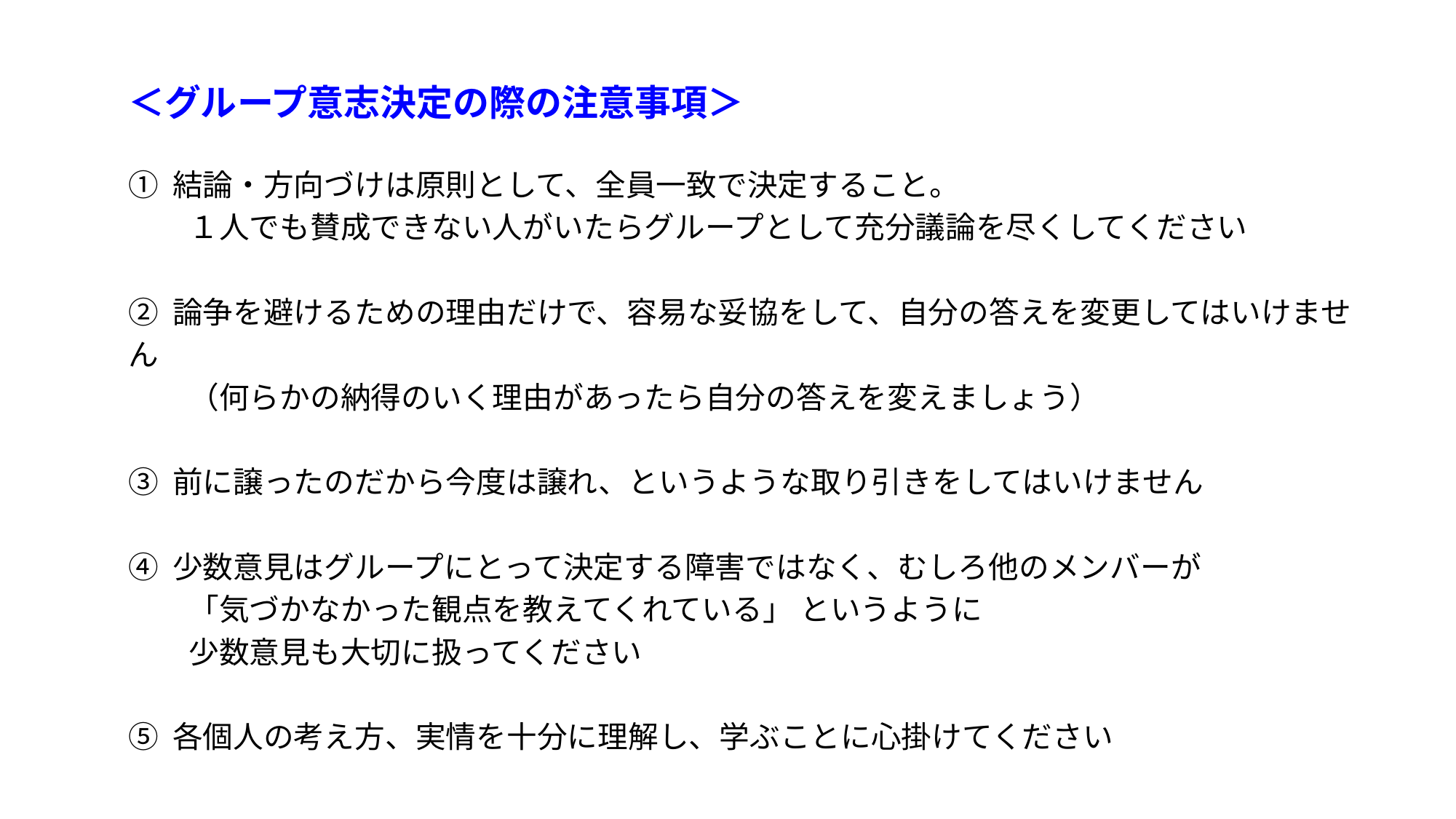

＜グループ意志決定の際の注意事項＞

① 結論・方向づけは原則として、全員一致で決定すること。
　　１人でも賛成できない人がいたらグループとして充分議論を尽くしてください

② 論争を避けるための理由だけで、容易な妥協をして、自分の答えを変更してはいけません
　　（何らかの納得のいく理由があったら自分の答えを変えましょう）

③ 前に譲ったのだから今度は譲れ、というような取り引きをしてはいけません

④ 少数意見はグループにとって決定する障害ではなく、むしろ他のメンバーが
　　「気づかなかった観点を教えてくれている」 というように
　　少数意見も大切に扱ってください

⑤ 各個人の考え方、実情を十分に理解し、学ぶことに心掛けてください